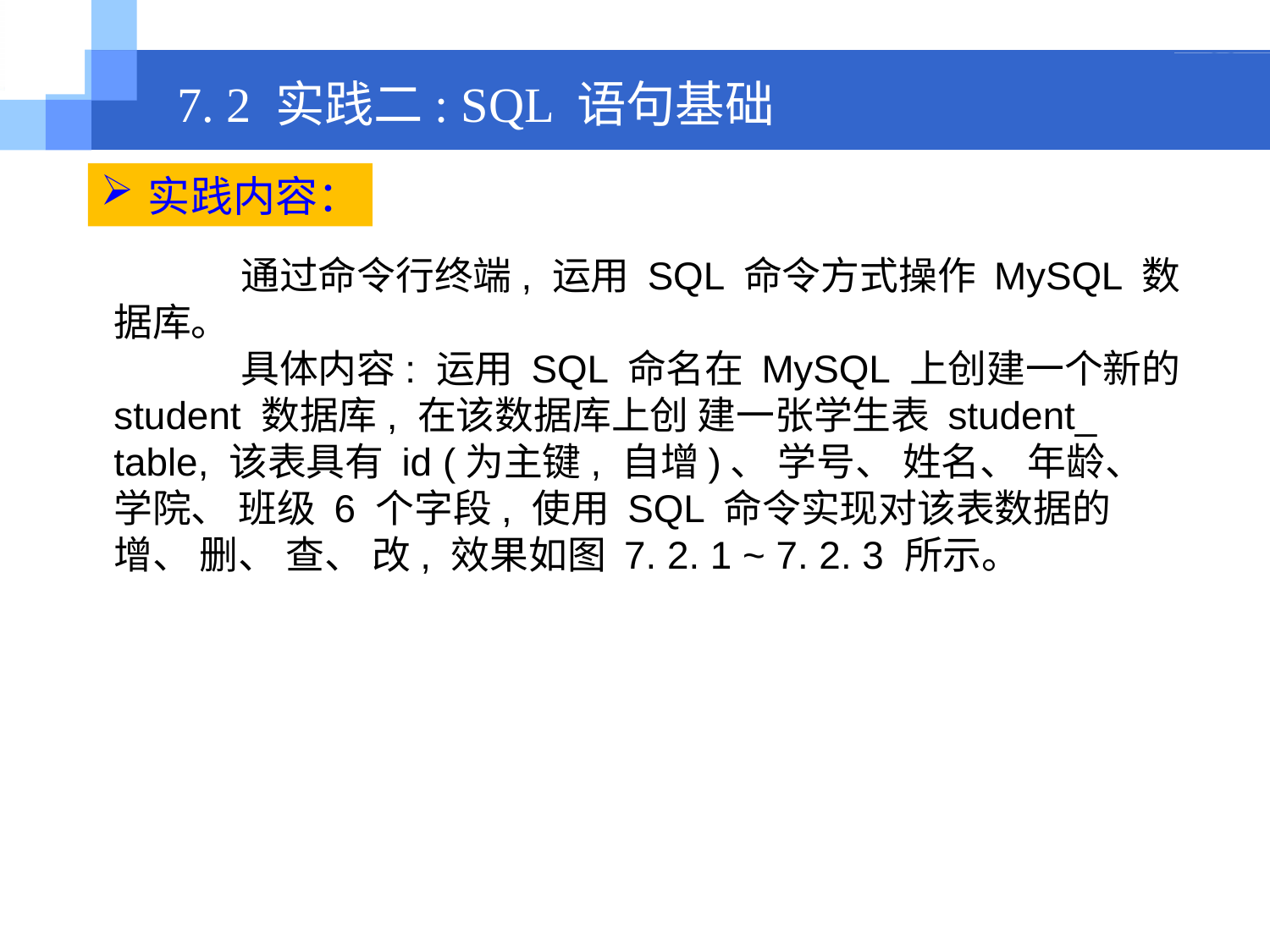

7. 2 实践二: SQL 语句基础

实践内容：
	通过命令行终端, 运用 SQL 命令方式操作 MySQL 数据库。
	具体内容: 运用 SQL 命名在 MySQL 上创建一个新的 student 数据库, 在该数据库上创 建一张学生表 student_ table, 该表具有 id (为主键, 自增)、 学号、 姓名、 年龄、 学院、 班级 6 个字段, 使用 SQL 命令实现对该表数据的增、 删、 查、 改, 效果如图 7. 2. 1 ~ 7. 2. 3 所示。